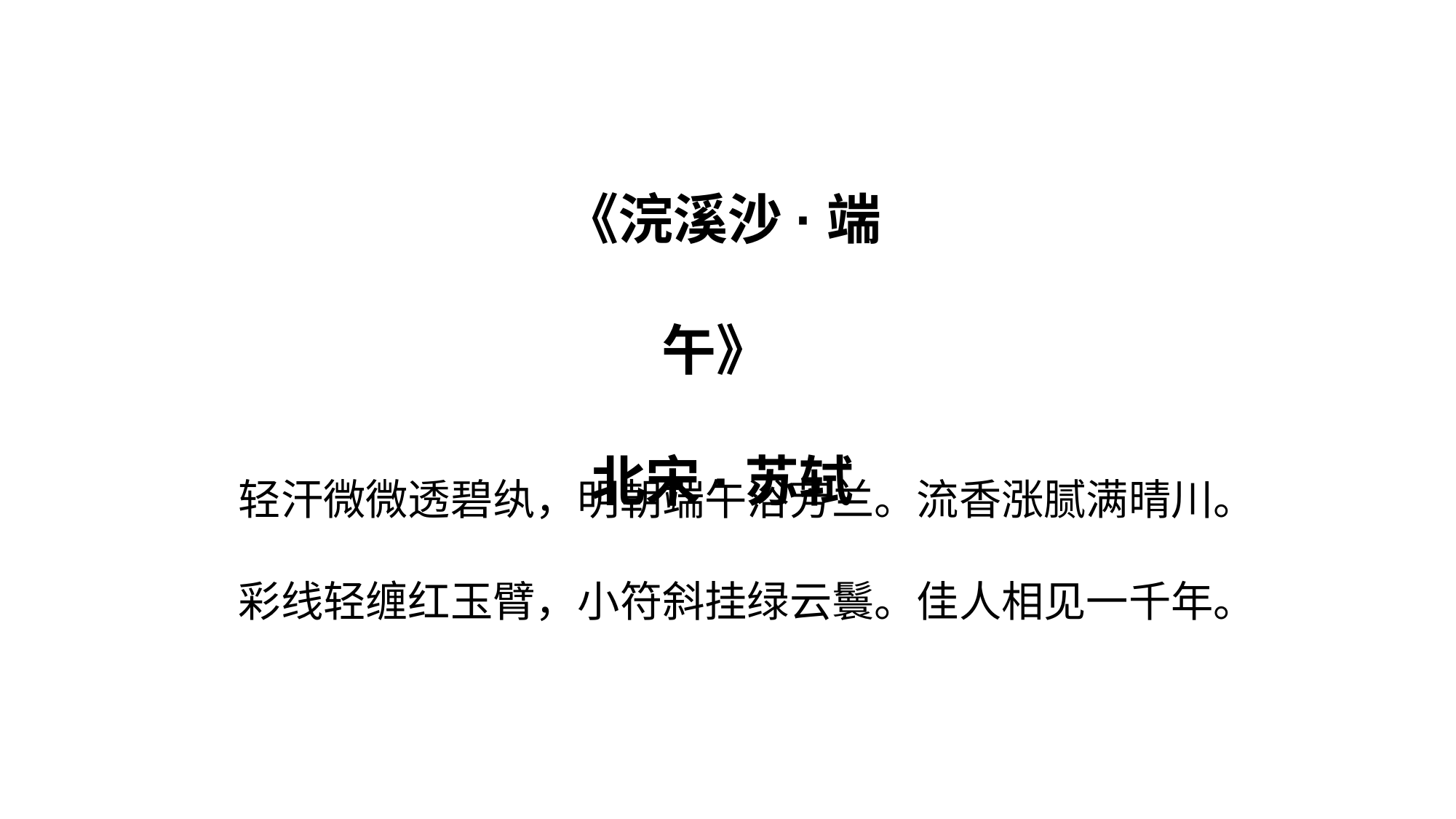

《浣溪沙·端午》
北宋·苏轼
轻汗微微透碧纨，明朝端午浴芳兰。流香涨腻满晴川。
彩线轻缠红玉臂，小符斜挂绿云鬟。佳人相见一千年。